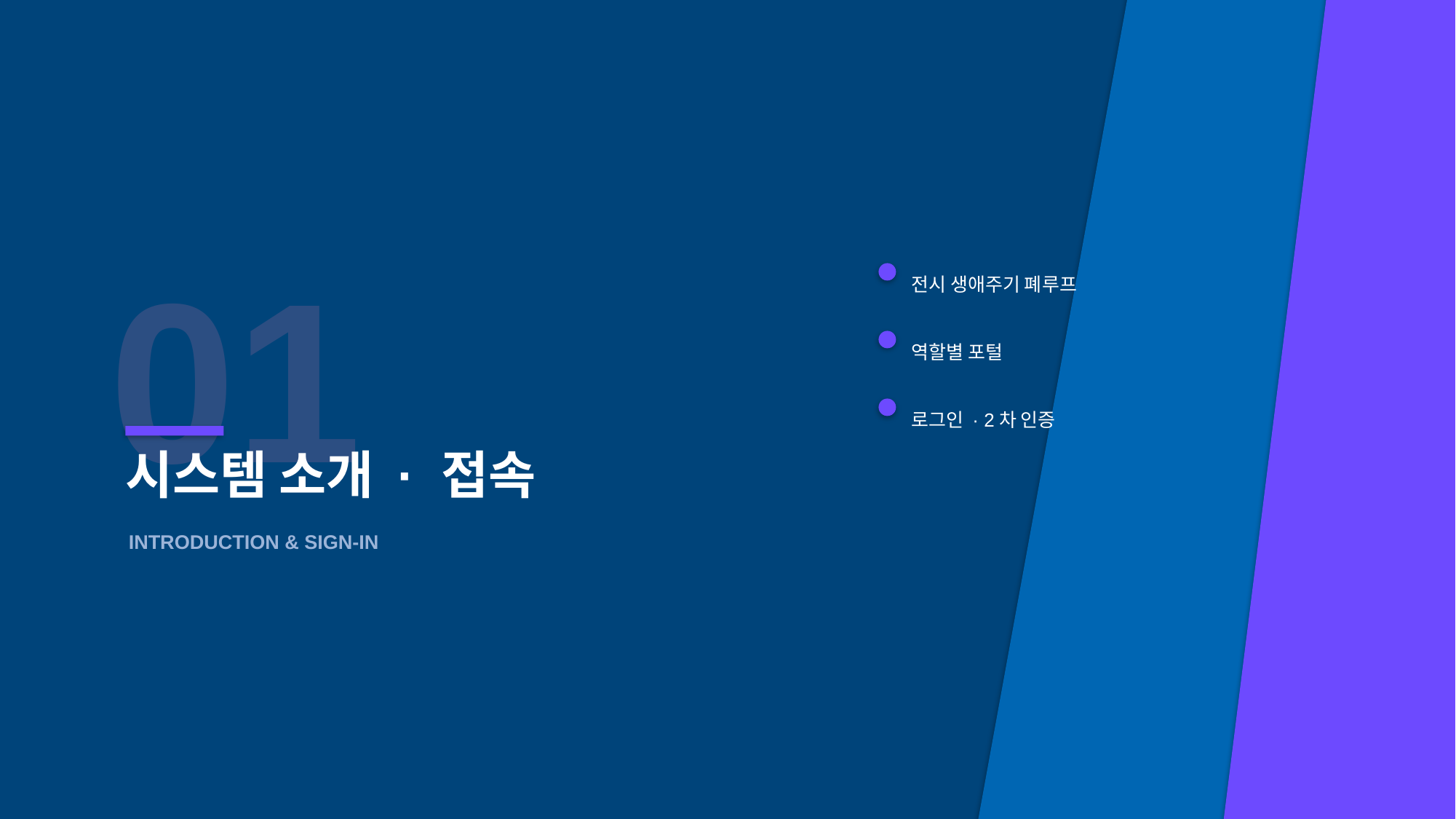

01
전시 생애주기 폐루프

역할별 포털

로그인 · 2차 인증

시스템 소개 · 접속
INTRODUCTION & SIGN-IN